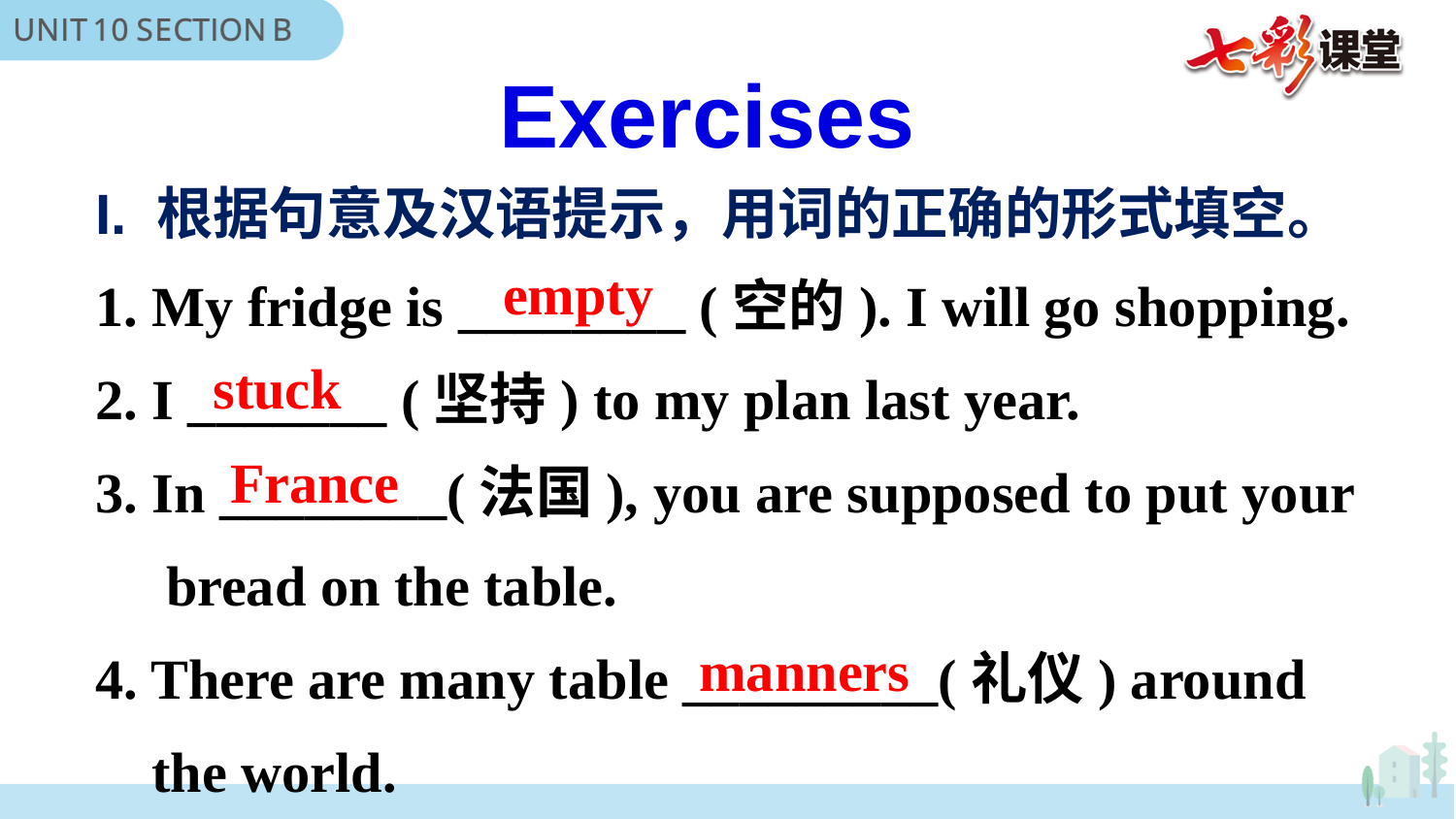

Exercises
I. 根据句意及汉语提示，用词的正确的形式填空。
1. My fridge is ________ (空的). I will go shopping.
2. I _______ (坚持) to my plan last year.
3. In ________(法国), you are supposed to put your
     bread on the table.
4. There are many table _________(礼仪) around
    the world.
empty
stuck
France
manners